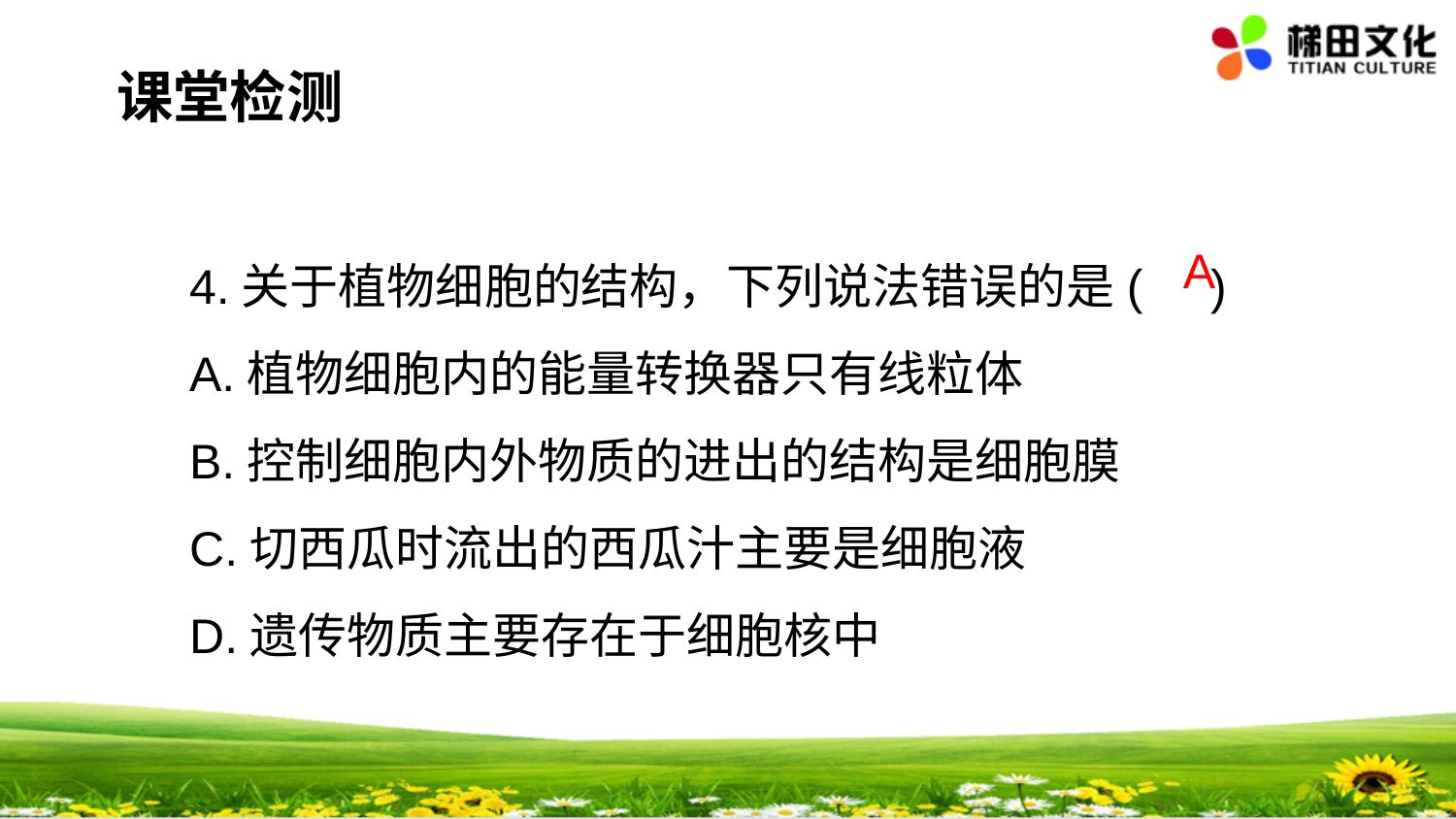

课堂检测
4.关于植物细胞的结构，下列说法错误的是(     )
A.植物细胞内的能量转换器只有线粒体
B.控制细胞内外物质的进出的结构是细胞膜
C.切西瓜时流出的西瓜汁主要是细胞液
D.遗传物质主要存在于细胞核中
A